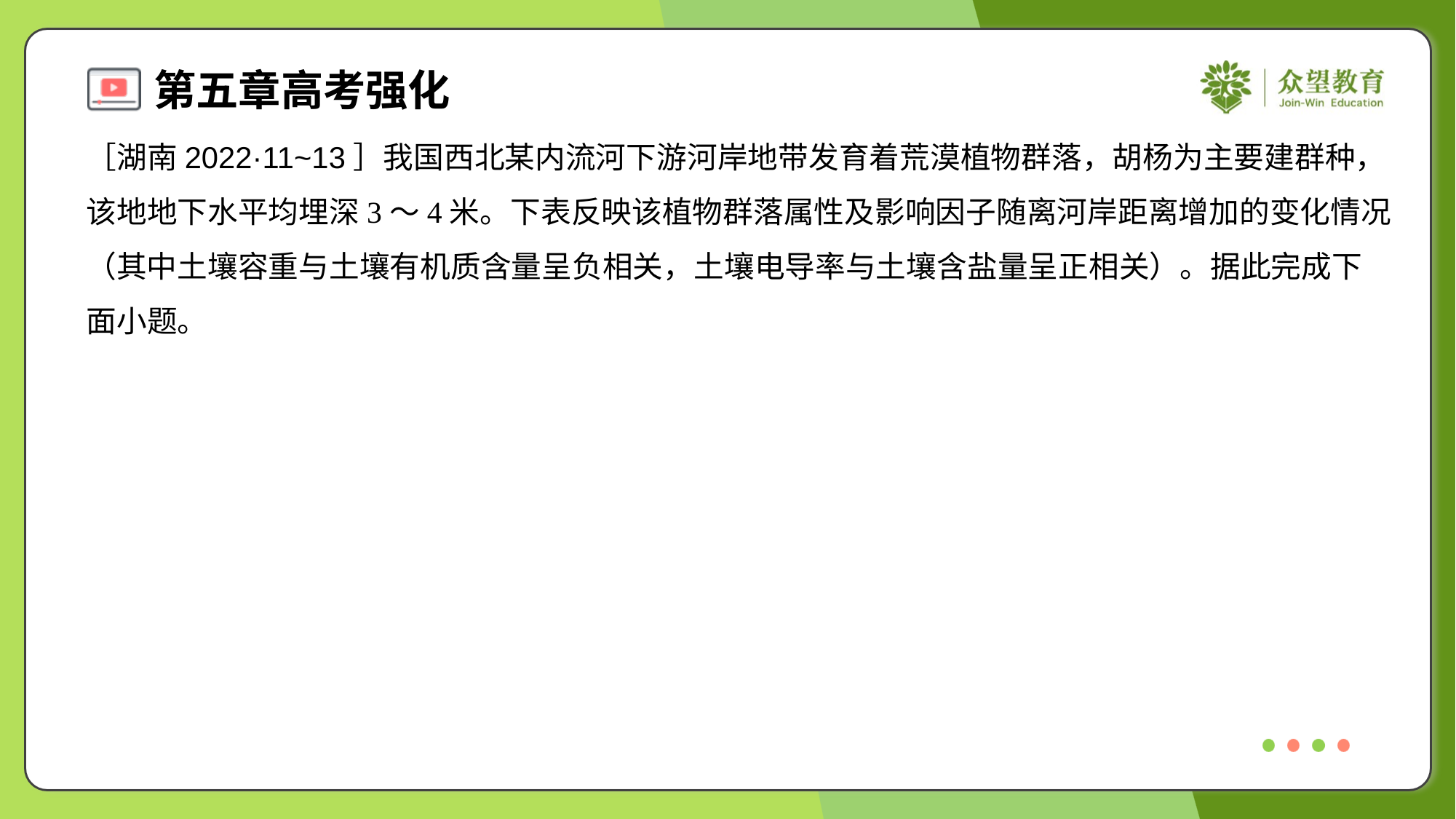

［湖南2022·11~13］我国西北某内流河下游河岸地带发育着荒漠植物群落，胡杨为主要建群种，
该地地下水平均埋深3～4米。下表反映该植物群落属性及影响因子随离河岸距离增加的变化情况
（其中土壤容重与土壤有机质含量呈负相关，土壤电导率与土壤含盐量呈正相关）。据此完成下
面小题。